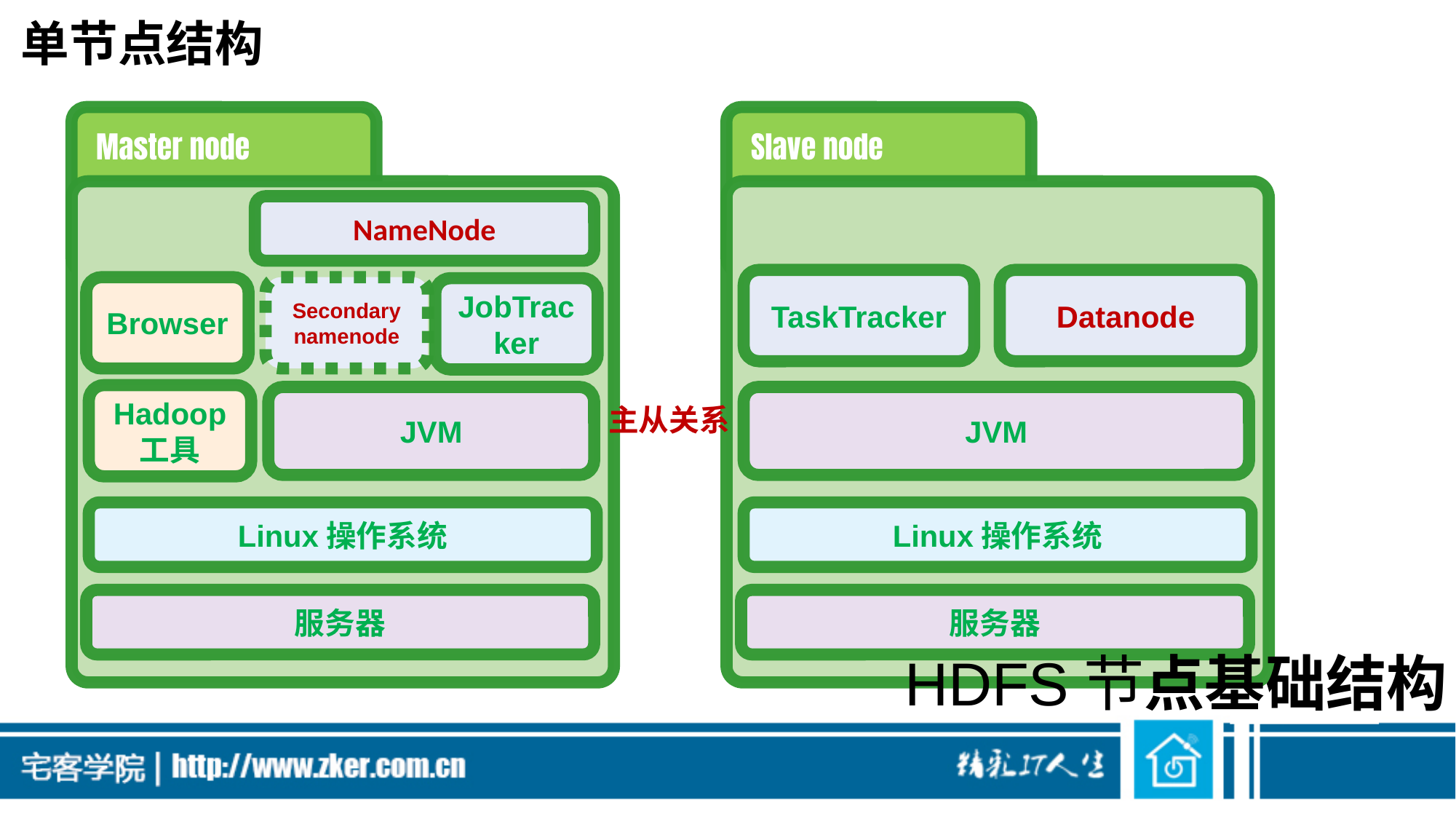

# 单节点结构

Master node

NameNode
Browser
Secondary namenode
JobTracker
Hadoop
工具
JVM
Linux操作系统
服务器

Slave node

Datanode
JVM
Linux操作系统
服务器
TaskTracker
主从关系
HDFS节点基础结构